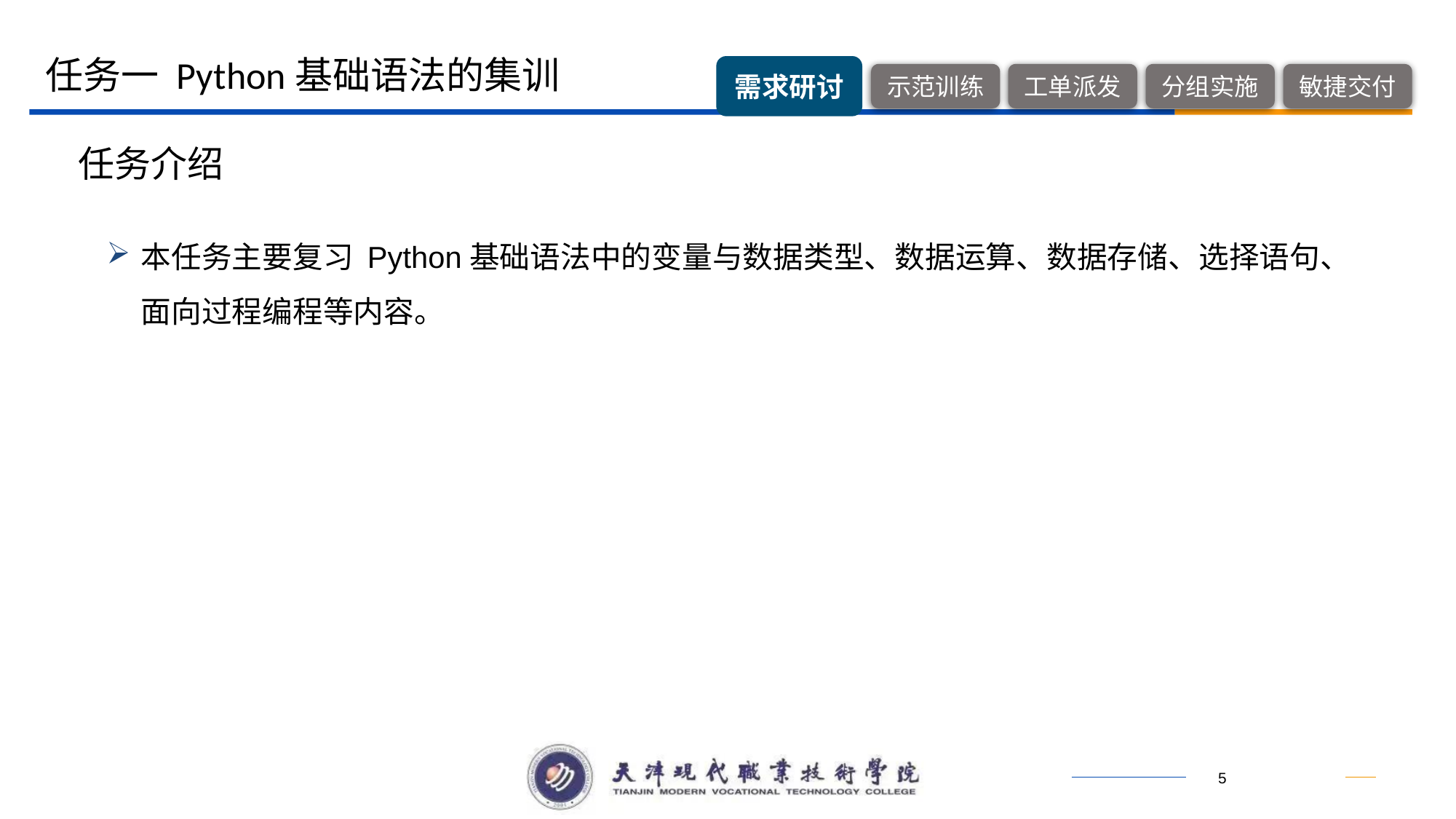

任务一 Python基础语法的集训

任务介绍
本任务主要复习 Python基础语法中的变量与数据类型、数据运算、数据存储、选择语句、面向过程编程等内容。